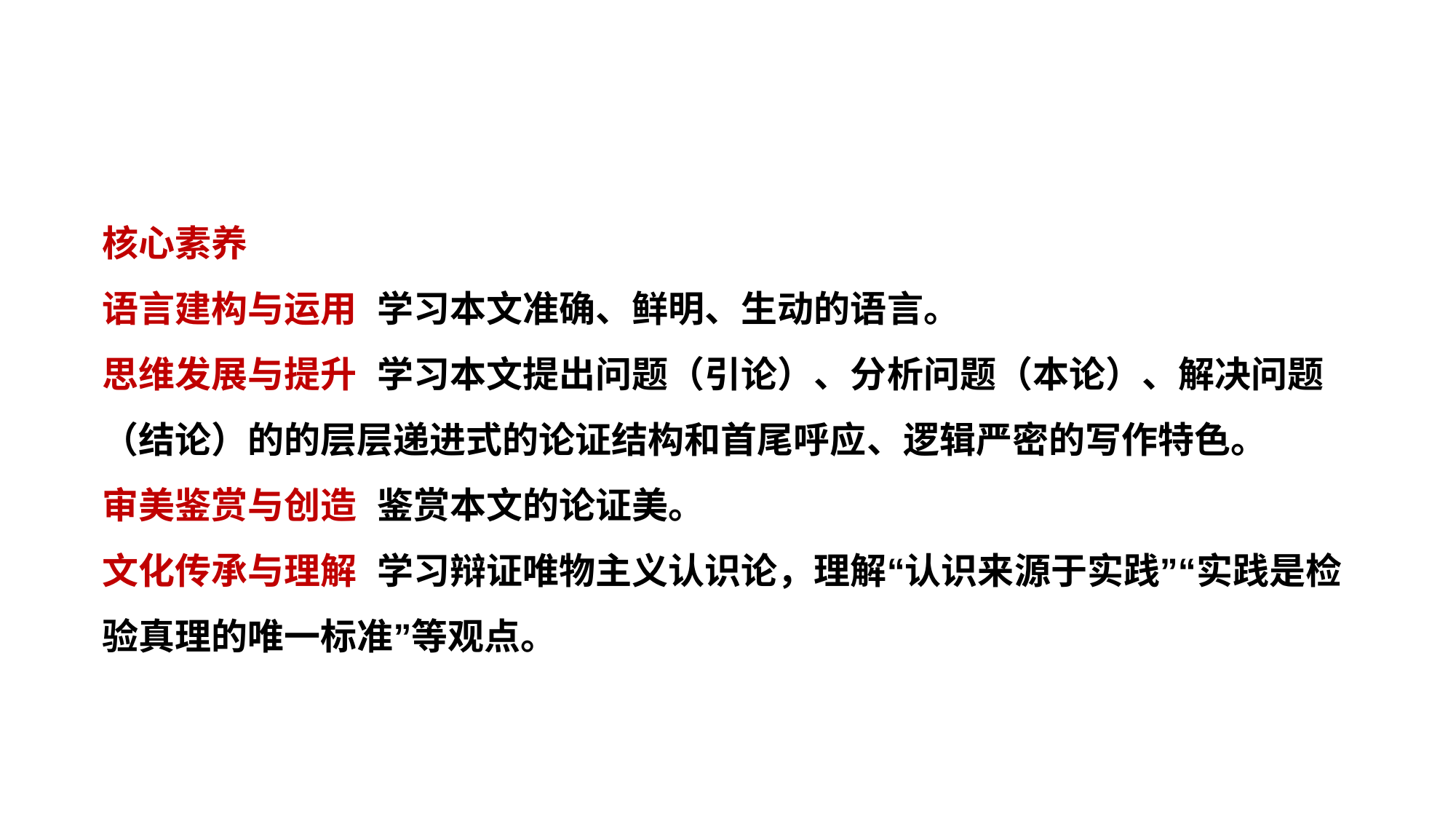

核心素养
语言建构与运用  学习本文准确、鲜明、生动的语言。
思维发展与提升  学习本文提出问题（引论）、分析问题（本论）、解决问题（结论）的的层层递进式的论证结构和首尾呼应、逻辑严密的写作特色。
审美鉴赏与创造  鉴赏本文的论证美。
文化传承与理解  学习辩证唯物主义认识论，理解“认识来源于实践”“实践是检验真理的唯一标准”等观点。